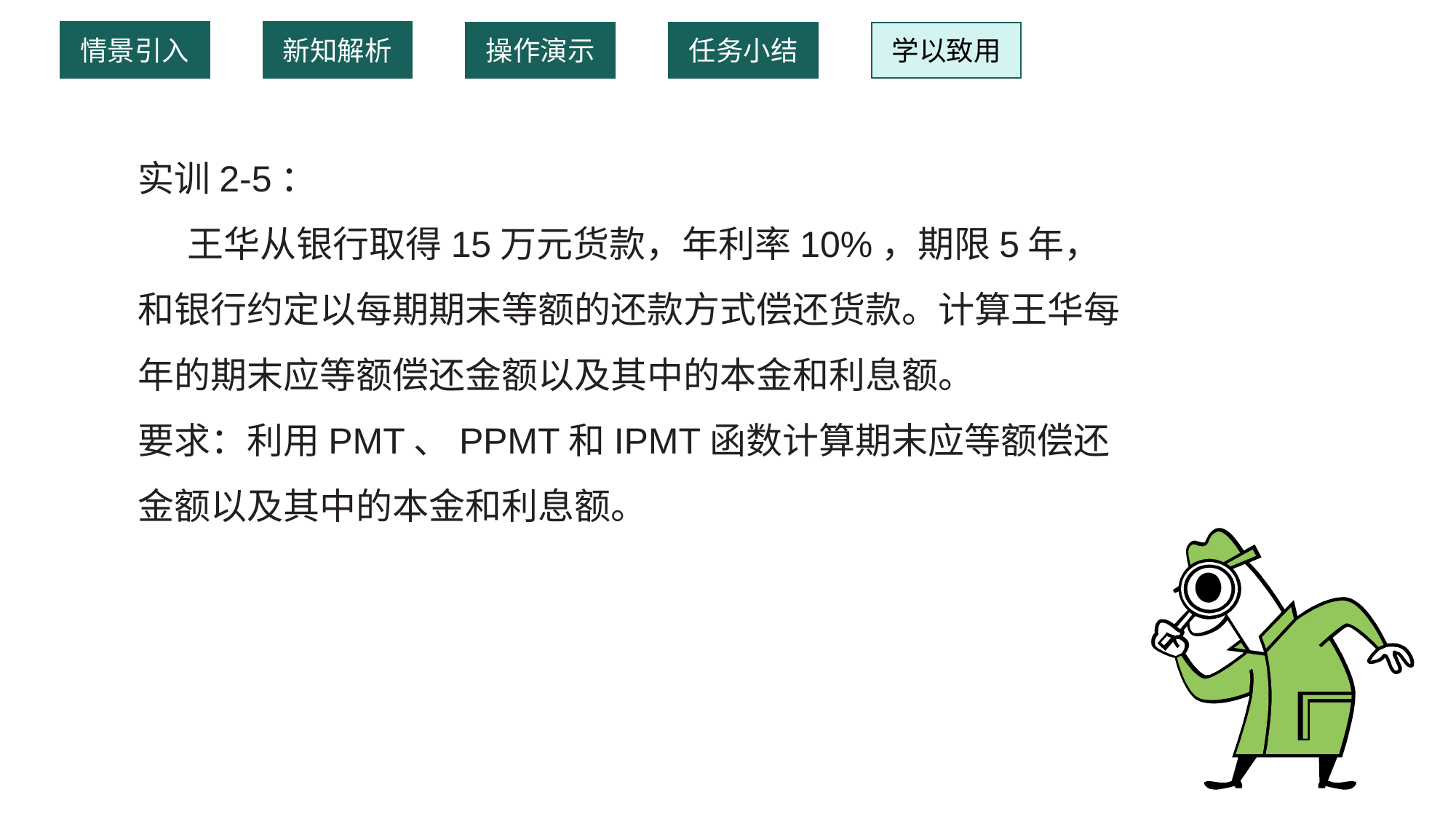

情景引入
新知解析
操作演示
任务小结
学以致用
实训2-5：
     王华从银行取得15万元货款，年利率10%，期限5年，和银行约定以每期期末等额的还款方式偿还货款。计算王华每年的期末应等额偿还金额以及其中的本金和利息额。
要求：利用PMT、PPMT和IPMT函数计算期末应等额偿还金额以及其中的本金和利息额。